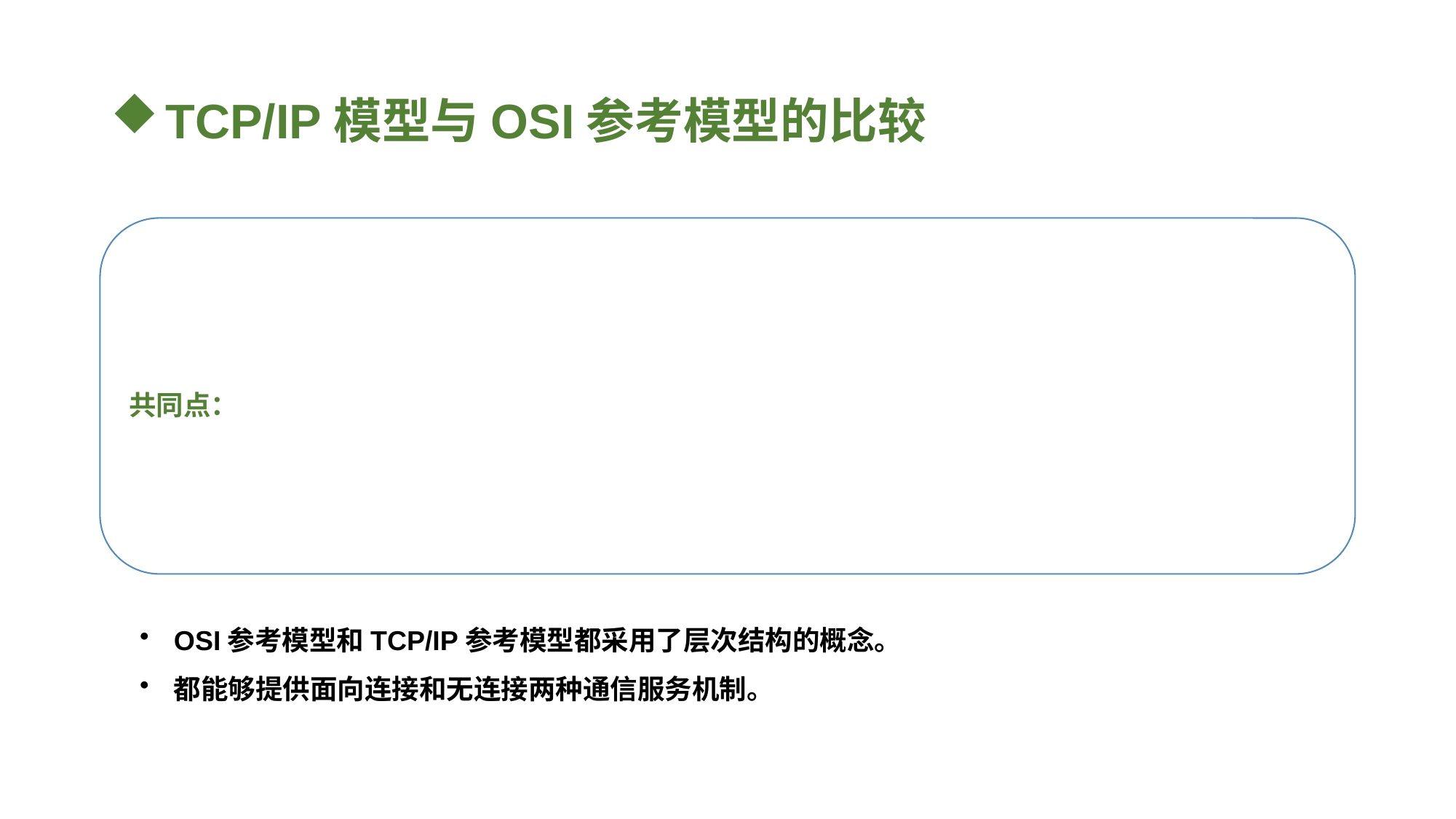

# TCP/IP模型与OSI参考模型的比较
共同点：
OSI参考模型和TCP/IP参考模型都采用了层次结构的概念。
都能够提供面向连接和无连接两种通信服务机制。